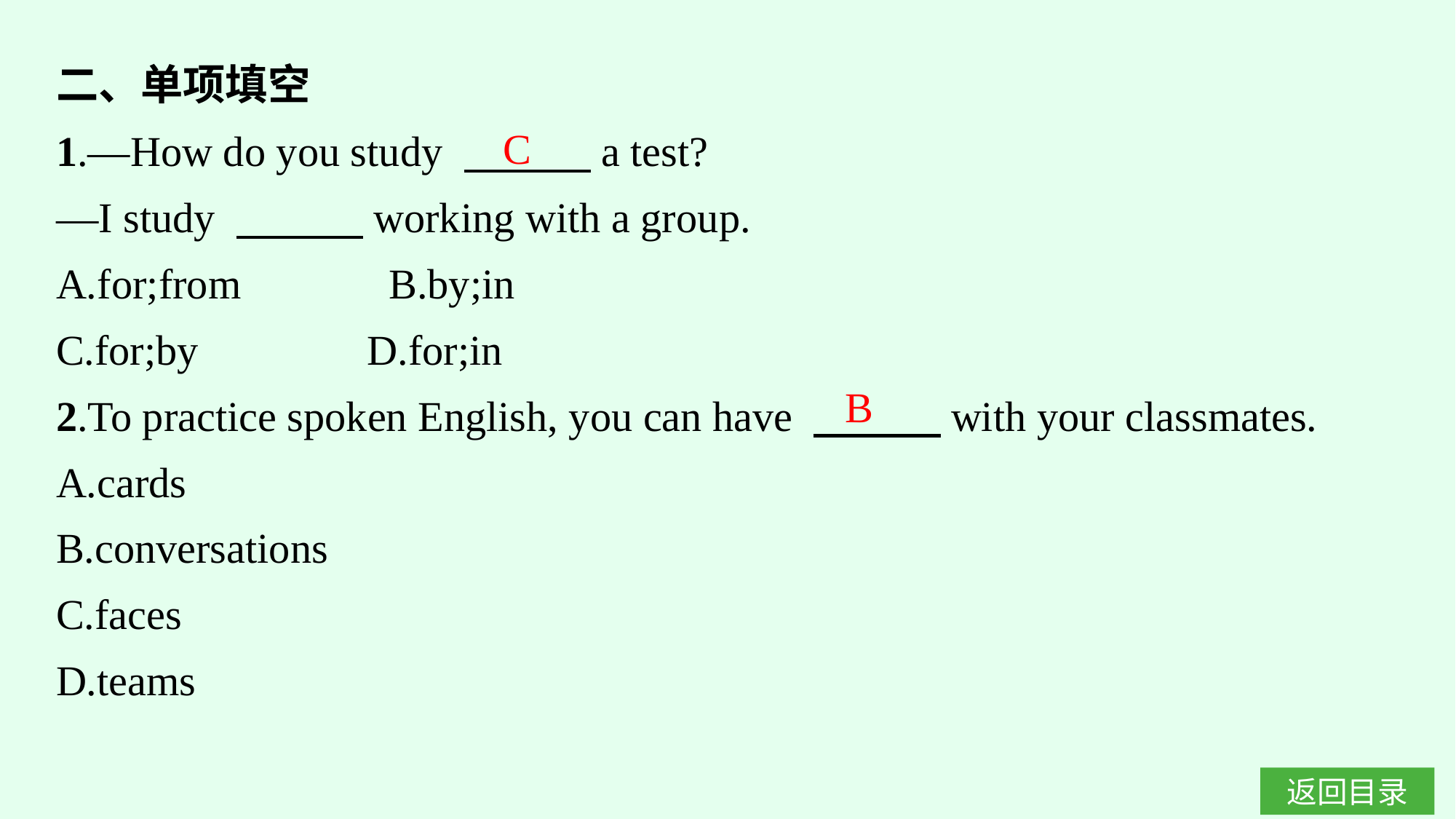

二、单项填空
1.—How do you study 　　　a test?
—I study 　　　working with a group.
A.for;from　　　B.by;in
C.for;by	     D.for;in
2.To practice spoken English, you can have 　　　with your classmates.
A.cards
B.conversations
C.faces
D.teams
C
B